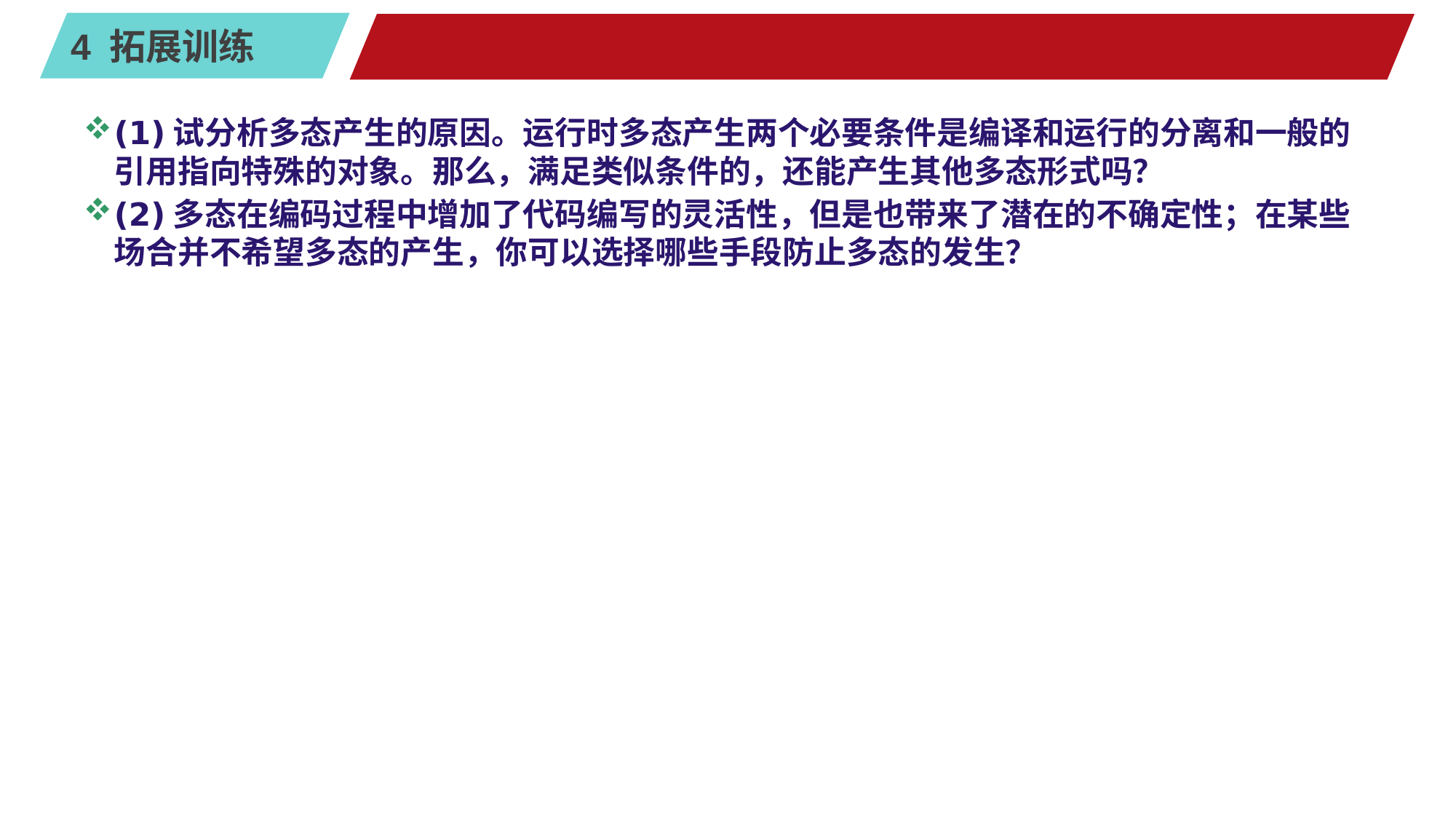

#
(1)试分析多态产生的原因。运行时多态产生两个必要条件是编译和运行的分离和一般的引用指向特殊的对象。那么，满足类似条件的，还能产生其他多态形式吗？
(2)多态在编码过程中增加了代码编写的灵活性，但是也带来了潜在的不确定性；在某些场合并不希望多态的产生，你可以选择哪些手段防止多态的发生？